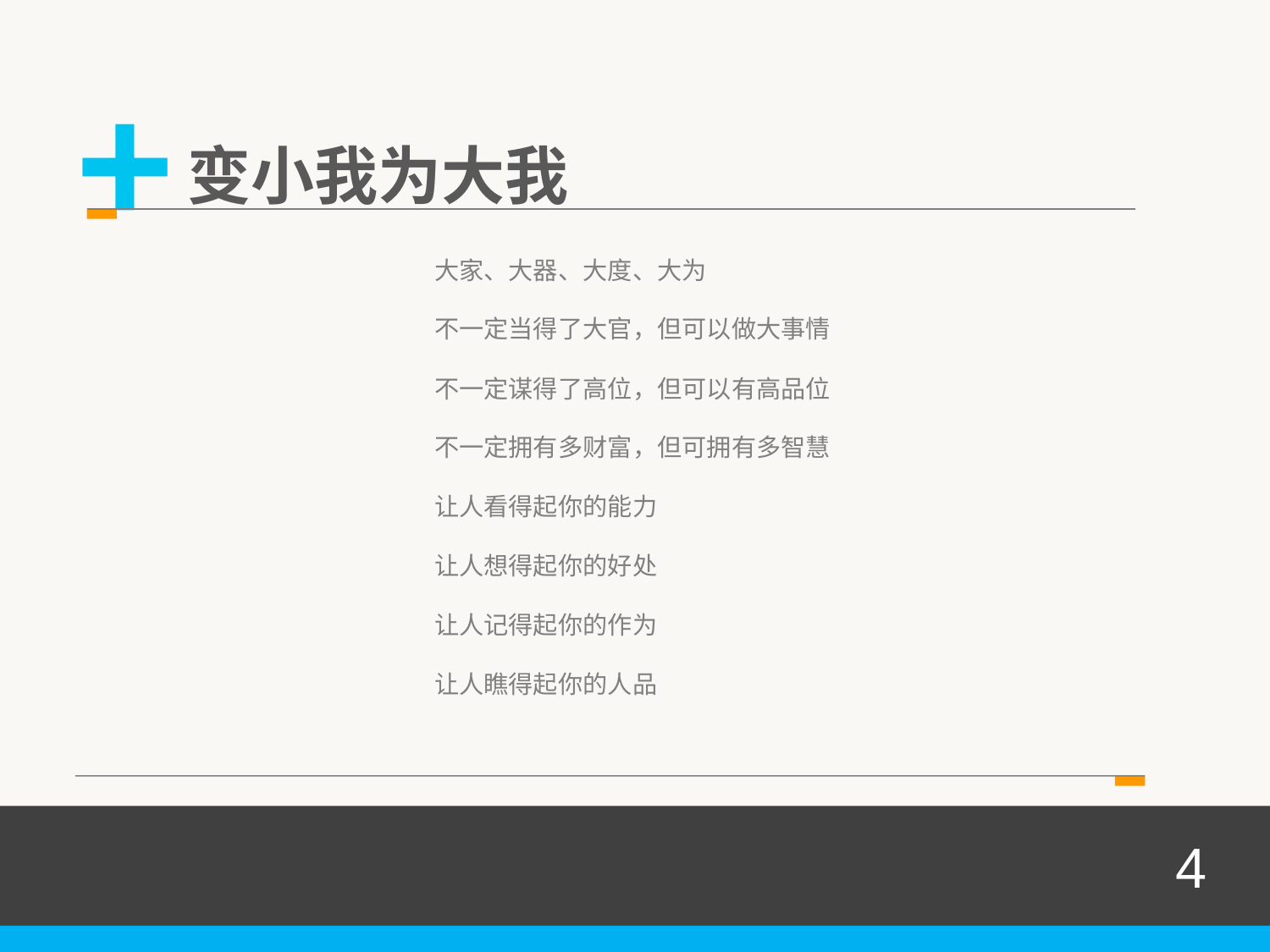

+
变小我为大我

大家、大器、大度、大为
不一定当得了大官，但可以做大事情
不一定谋得了高位，但可以有高品位
不一定拥有多财富，但可拥有多智慧
让人看得起你的能力
让人想得起你的好处
让人记得起你的作为
让人瞧得起你的人品

4